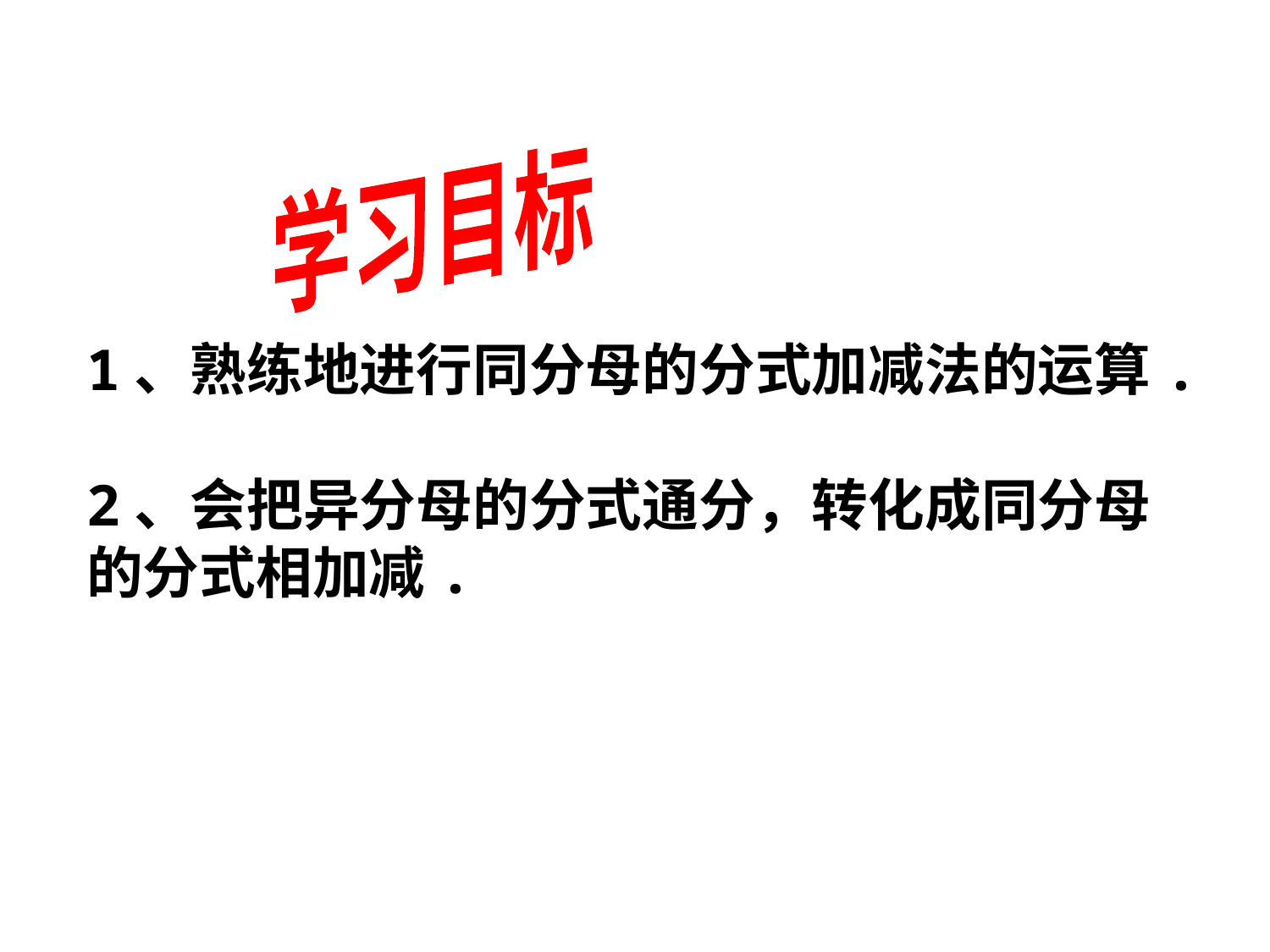

学习目标
1、熟练地进行同分母的分式加减法的运算.

2、会把异分母的分式通分，转化成同分母的分式相加减.